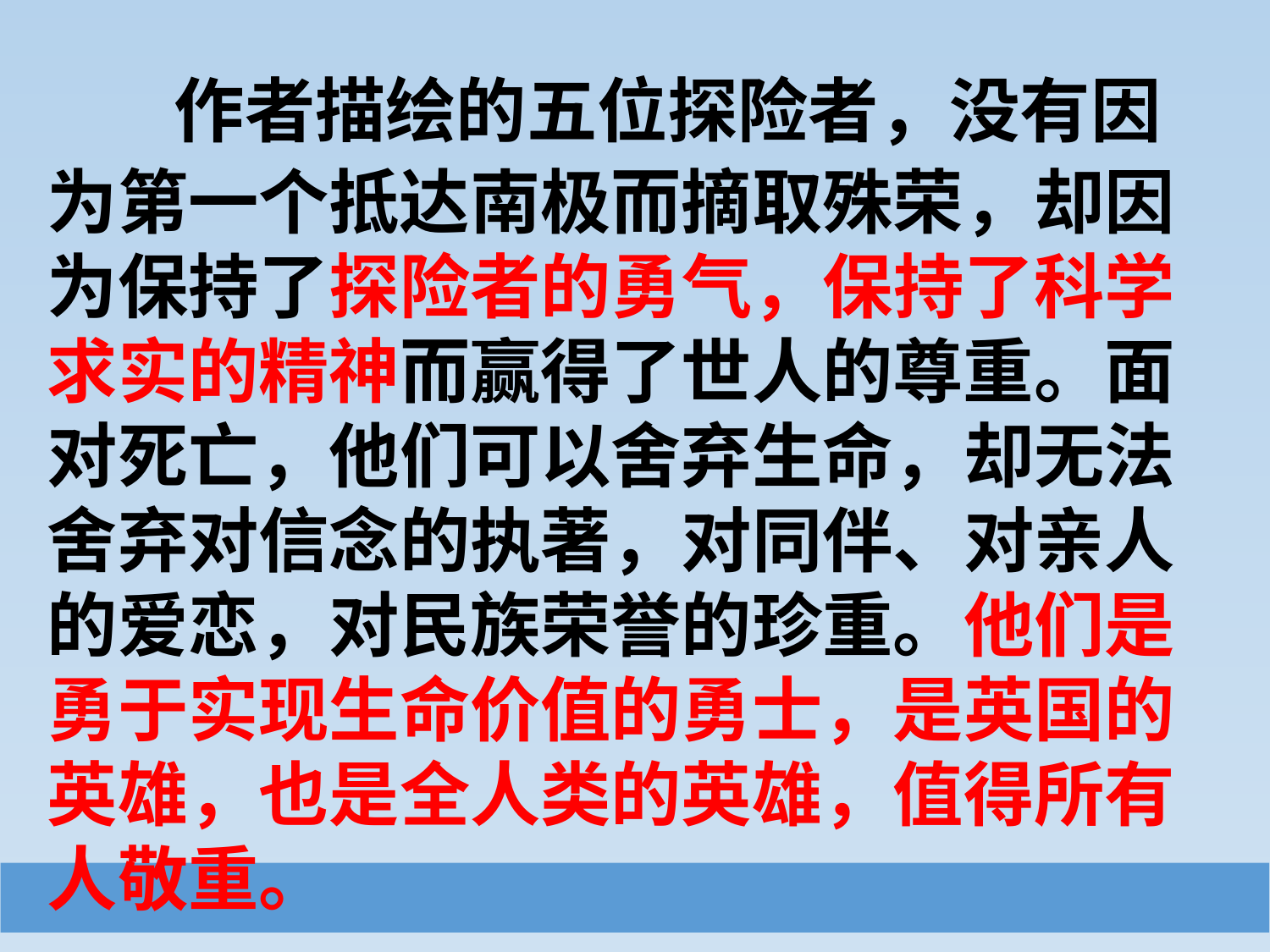

作者描绘的五位探险者，没有因为第一个抵达南极而摘取殊荣，却因为保持了探险者的勇气，保持了科学求实的精神而赢得了世人的尊重。面对死亡，他们可以舍弃生命，却无法舍弃对信念的执著，对同伴、对亲人的爱恋，对民族荣誉的珍重。他们是勇于实现生命价值的勇士，是英国的英雄，也是全人类的英雄，值得所有人敬重。